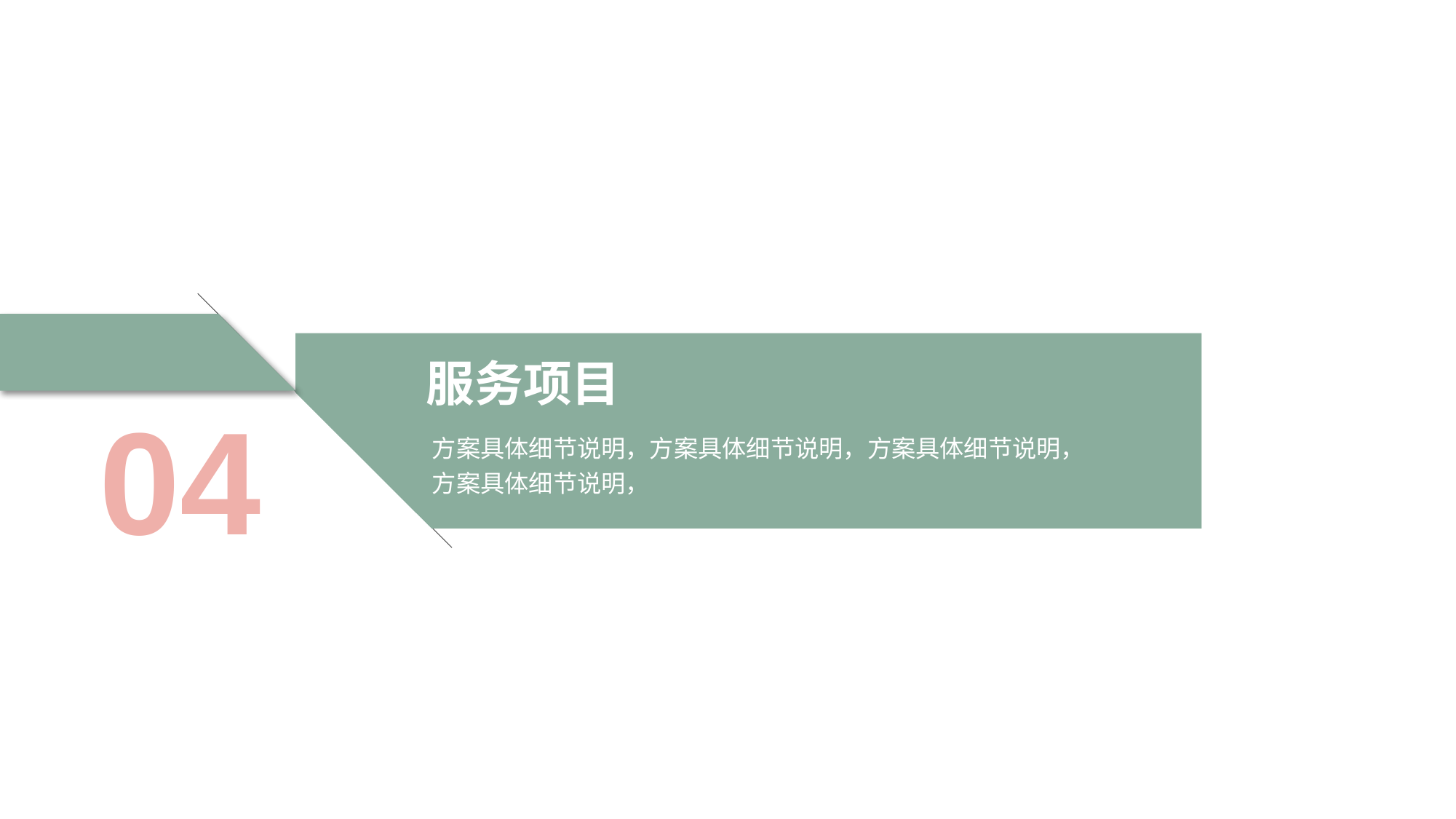

04

服务项目
方案具体细节说明，方案具体细节说明，方案具体细节说明，方案具体细节说明，